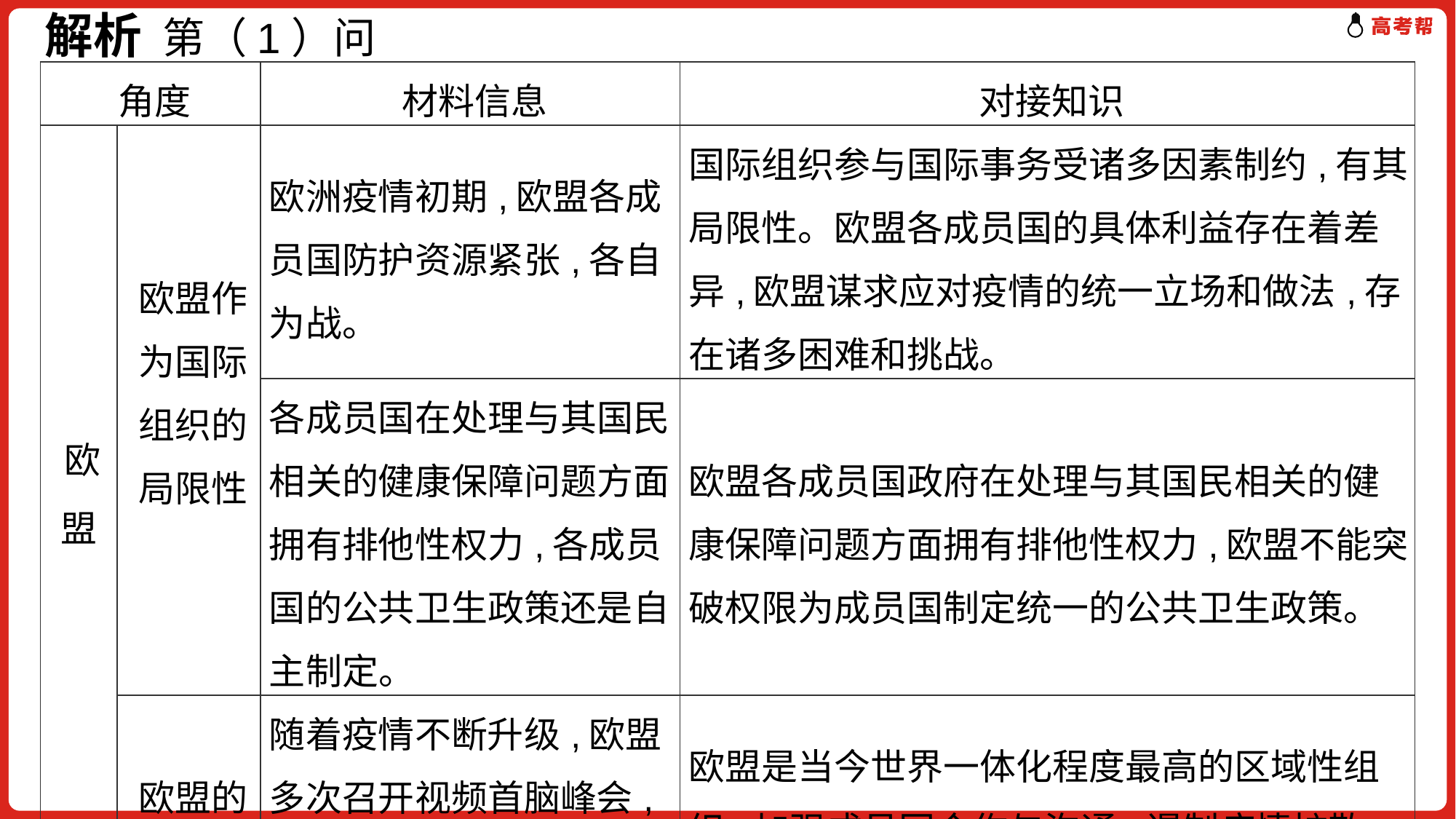

解析  第（1）问
| 角度 |  | 材料信息 | 对接知识 |
| --- | --- | --- | --- |
| 欧盟 | 欧盟作为国际组织的局限性 | 欧洲疫情初期,欧盟各成员国防护资源紧张,各自为战。 | 国际组织参与国际事务受诸多因素制约,有其局限性。欧盟各成员国的具体利益存在着差异,欧盟谋求应对疫情的统一立场和做法,存在诸多困难和挑战。 |
|  |  | 各成员国在处理与其国民相关的健康保障问题方面拥有排他性权力,各成员国的公共卫生政策还是自主制定。 | 欧盟各成员国政府在处理与其国民相关的健康保障问题方面拥有排他性权力,欧盟不能突破权限为成员国制定统一的公共卫生政策。 |
|  | 欧盟的特点 | 随着疫情不断升级,欧盟多次召开视频首脑峰会,强调加强各成员国合作与沟通。 | 欧盟是当今世界一体化程度最高的区域性组织,加强成员国合作与沟通,遏制疫情扩散,符合欧盟各成员国的共同利益和追求。 |